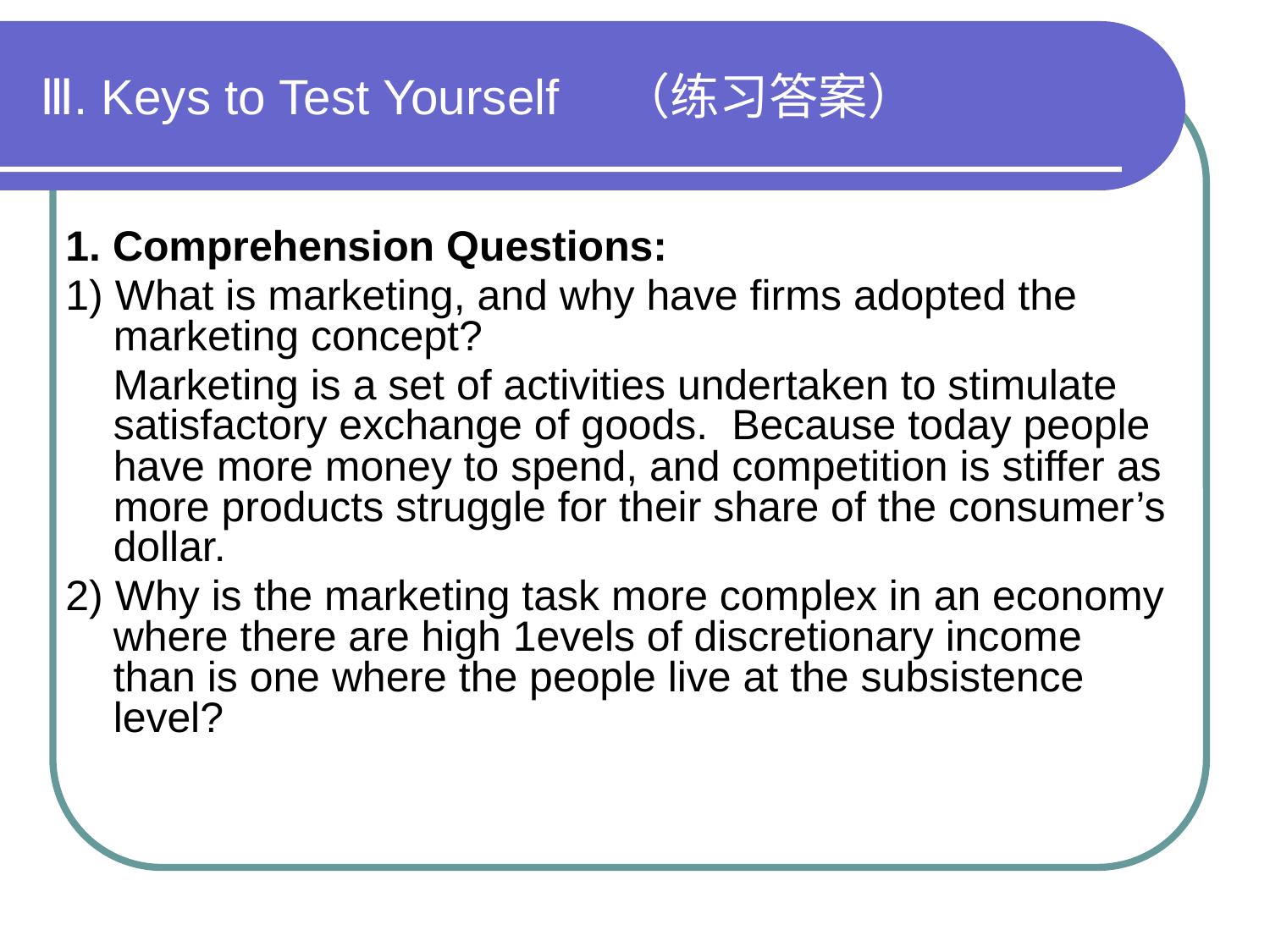

# Ⅲ. Keys to Test Yourself　（练习答案）
1. Comprehension Questions:
1) What is marketing, and why have firms adopted the marketing concept?
    Marketing is a set of activities undertaken to stimulate satisfactory exchange of goods.  Because today people have more money to spend, and competition is stiffer as more products struggle for their share of the consumer’s dollar.
2) Why is the marketing task more complex in an economy where there are high 1evels of discretionary income than is one where the people live at the subsistence level?